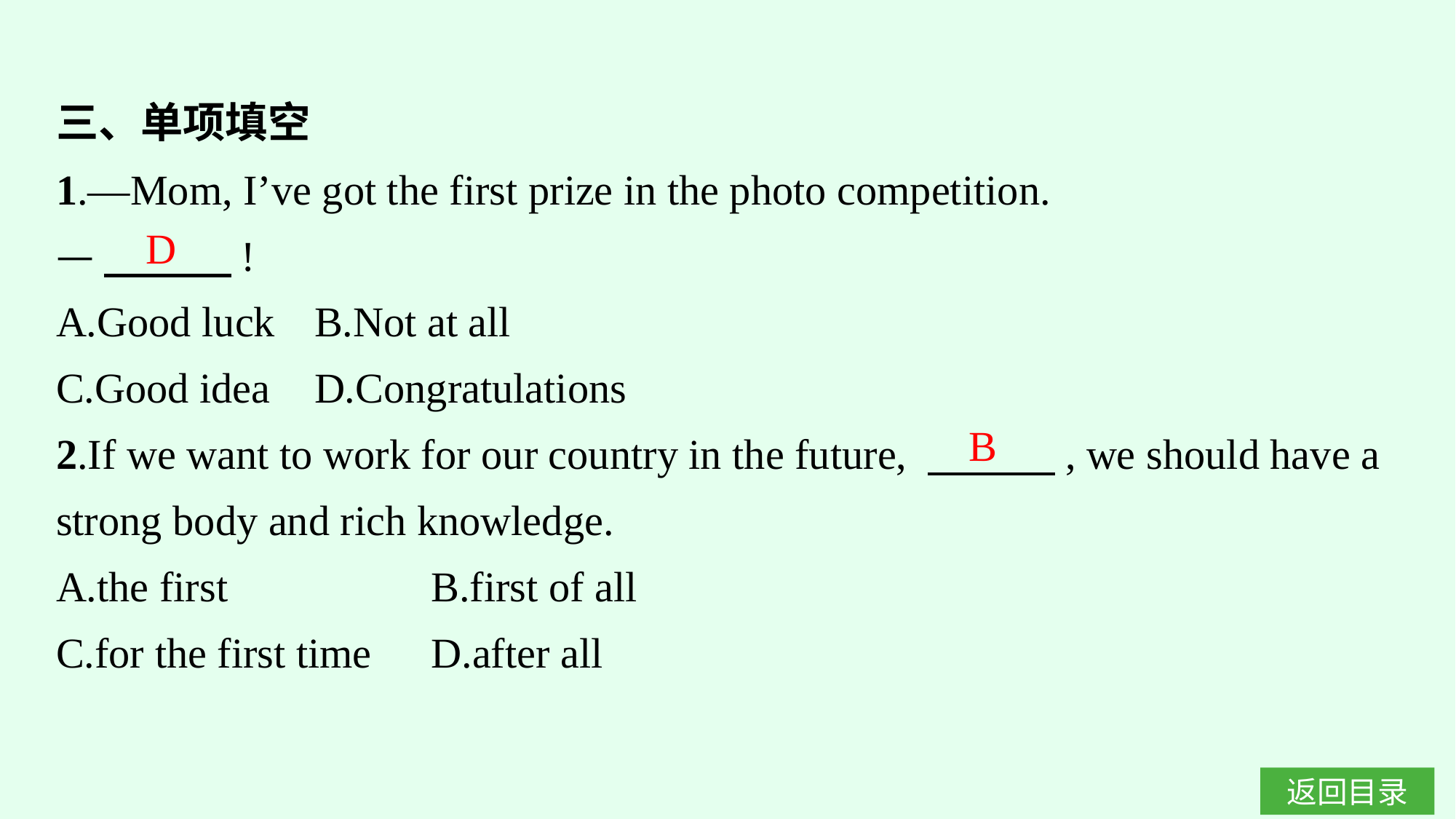

三、单项填空
1.—Mom, I’ve got the first prize in the photo competition.
—　　　!
A.Good luck	B.Not at all
C.Good idea	D.Congratulations
2.If we want to work for our country in the future, 　　　, we should have a strong body and rich knowledge.
A.the first		B.first of all
C.for the first time	D.after all
D
B